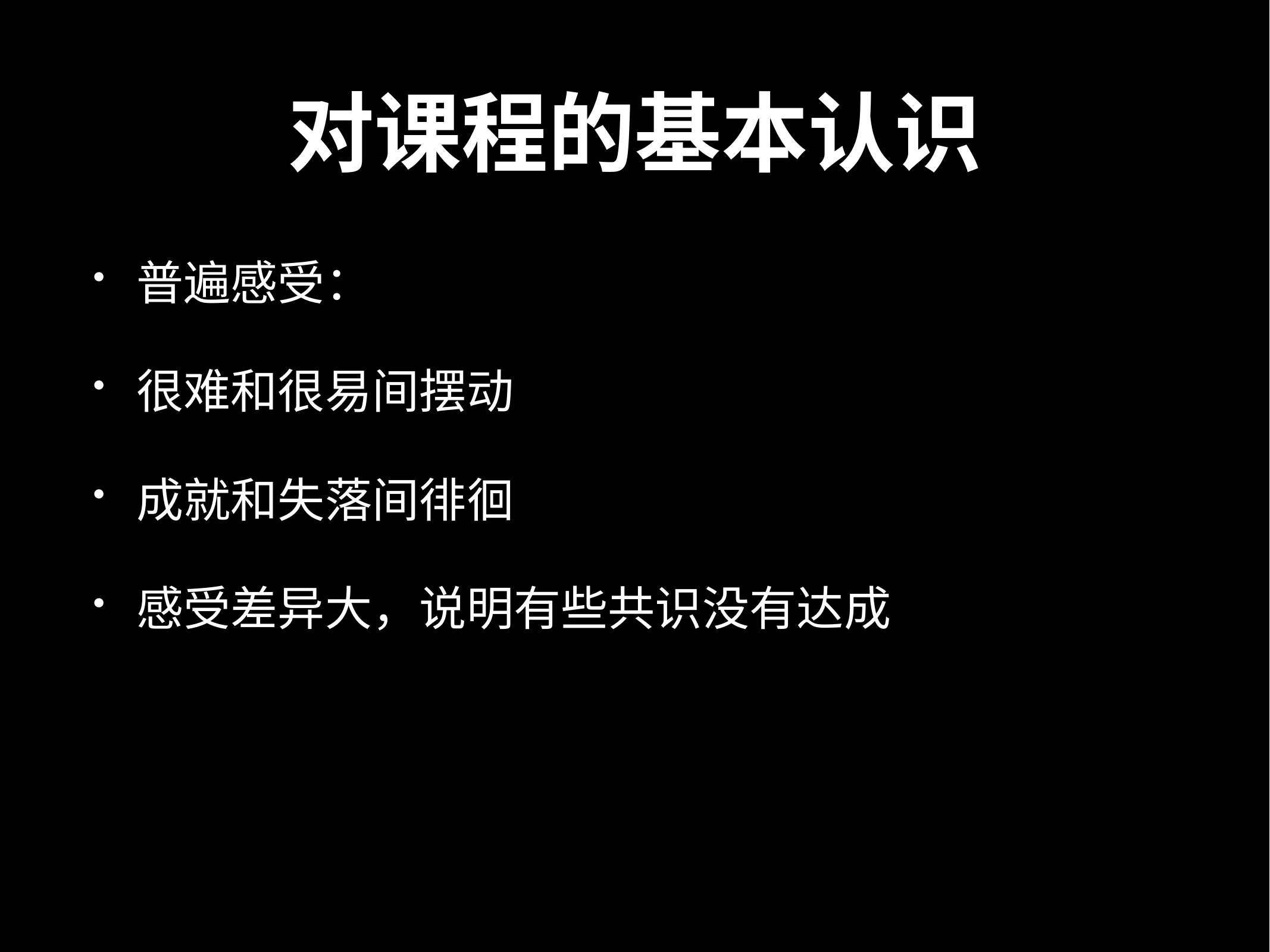

# 对课程的基本认识
普遍感受：
很难和很易间摆动
成就和失落间徘徊
感受差异大，说明有些共识没有达成